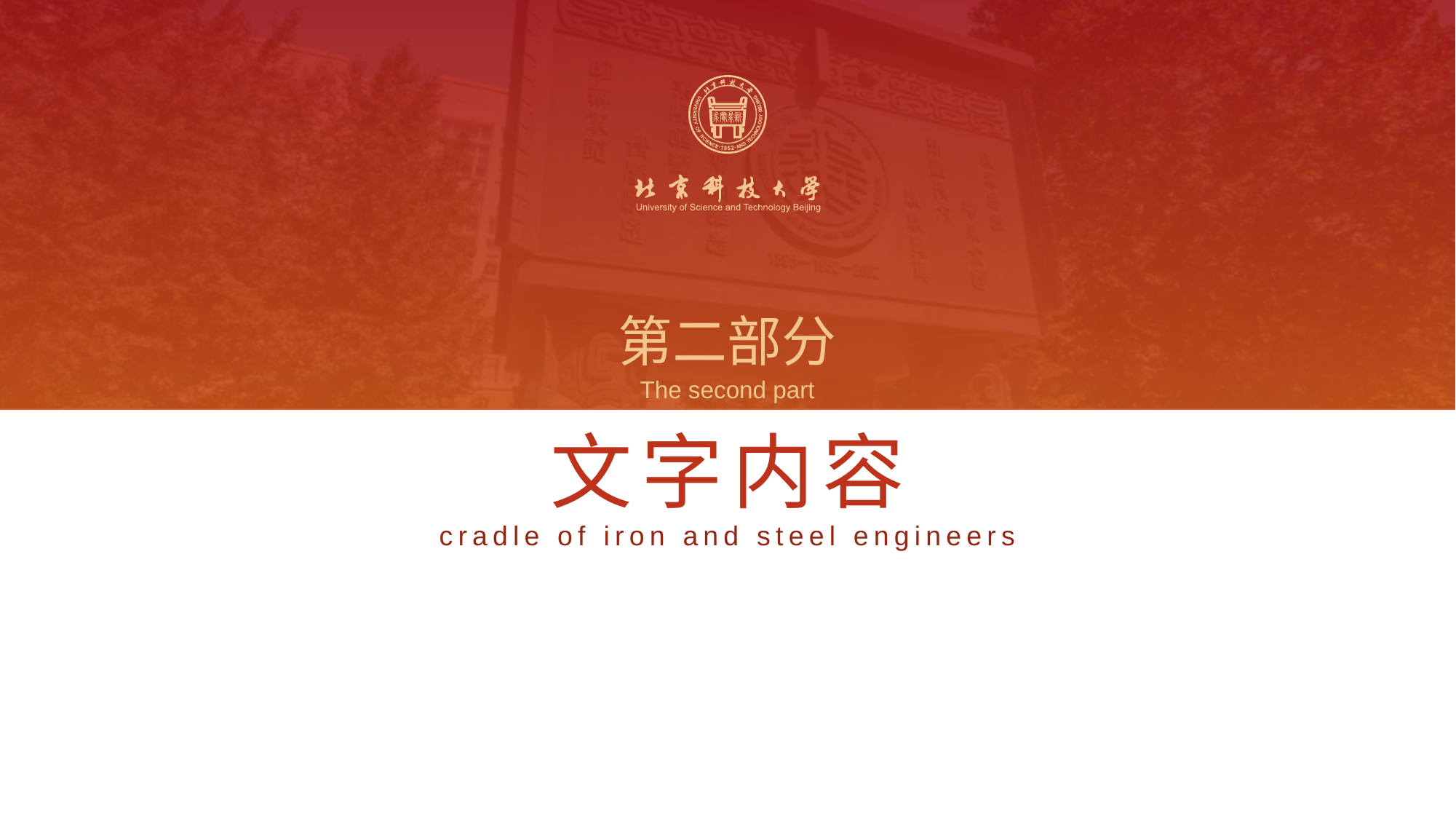

第二部分
The second part
文字内容
cradle of iron and steel engineers